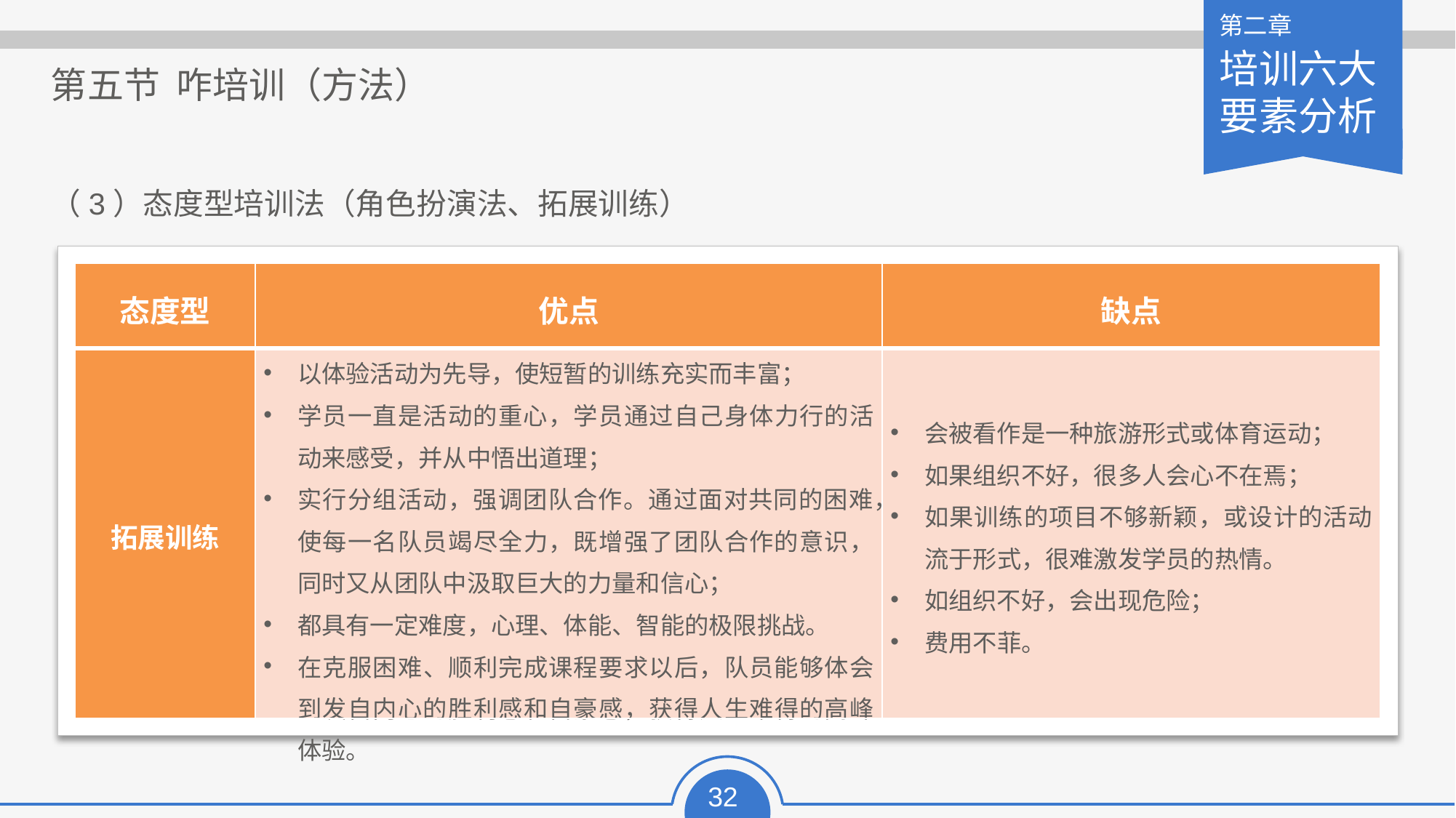

第五节  咋培训（方法）
（3）态度型培训法（角色扮演法、拓展训练）

| 态度型 | 优点 | 缺点 |
| --- | --- | --- |
| 拓展训练 | 以体验活动为先导，使短暂的训练充实而丰富； 学员一直是活动的重心，学员通过自己身体力行的活动来感受，并从中悟出道理； 实行分组活动，强调团队合作。通过面对共同的困难，使每一名队员竭尽全力，既增强了团队合作的意识，同时又从团队中汲取巨大的力量和信心； 都具有一定难度，心理、体能、智能的极限挑战。 在克服困难、顺利完成课程要求以后，队员能够体会到发自内心的胜利感和自豪感，获得人生难得的高峰体验。 | 会被看作是一种旅游形式或体育运动； 如果组织不好，很多人会心不在焉； 如果训练的项目不够新颖，或设计的活动流于形式，很难激发学员的热情。 如组织不好，会出现危险； 费用不菲。 |